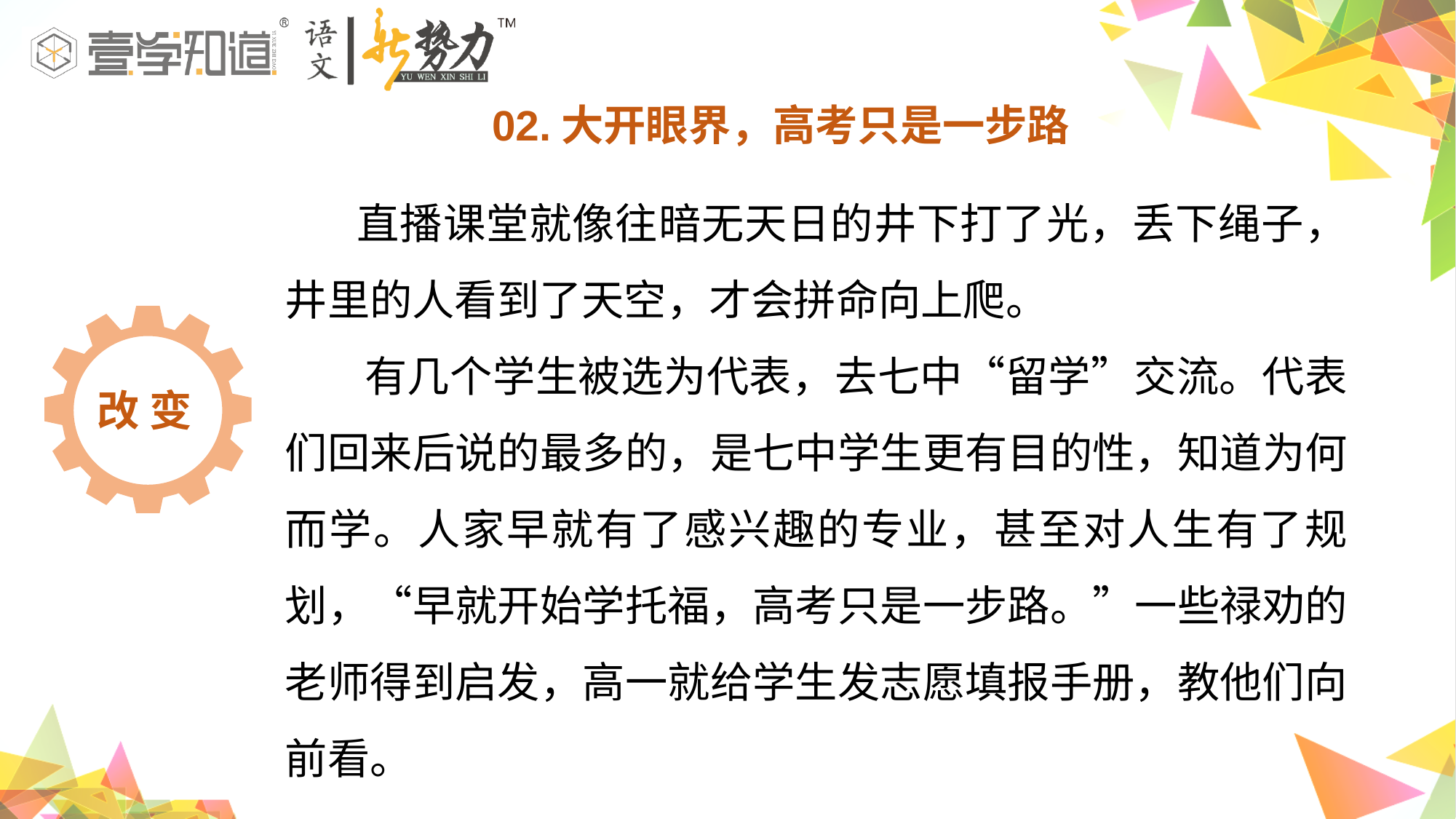

02.大开眼界，高考只是一步路
      直播课堂就像往暗无天日的井下打了光，丢下绳子，井里的人看到了天空，才会拼命向上爬。
       有几个学生被选为代表，去七中“留学”交流。代表们回来后说的最多的，是七中学生更有目的性，知道为何而学。人家早就有了感兴趣的专业，甚至对人生有了规划，“早就开始学托福，高考只是一步路。”一些禄劝的老师得到启发，高一就给学生发志愿填报手册，教他们向前看。

改 变